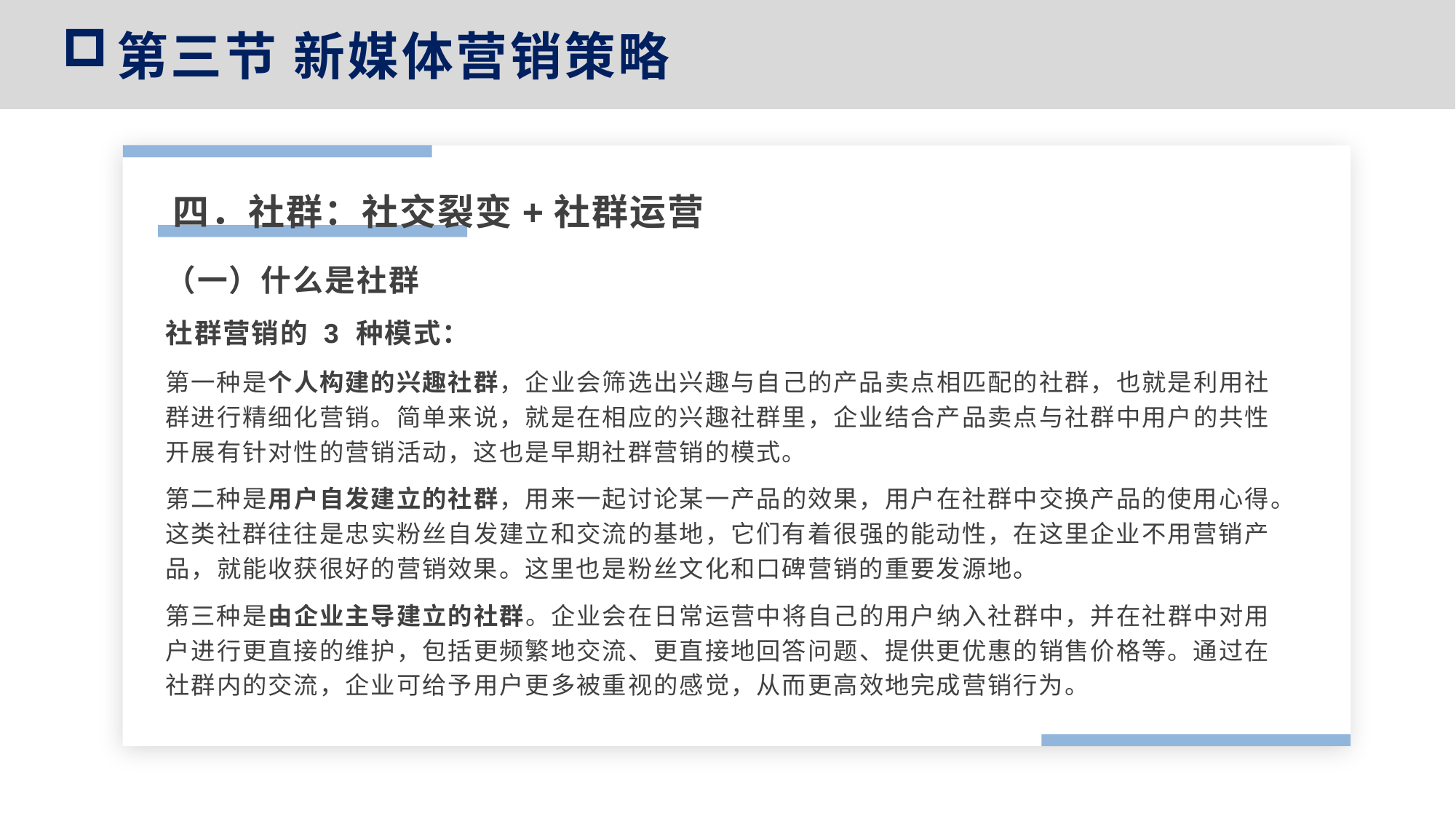

第三节 新媒体营销策略

四．社群：社交裂变+社群运营

（一）什么是社群
社群营销的 3 种模式：
第一种是个人构建的兴趣社群，企业会筛选出兴趣与自己的产品卖点相匹配的社群，也就是利用社群进行精细化营销。简单来说，就是在相应的兴趣社群里，企业结合产品卖点与社群中用户的共性开展有针对性的营销活动，这也是早期社群营销的模式。
第二种是用户自发建立的社群，用来一起讨论某一产品的效果，用户在社群中交换产品的使用心得。这类社群往往是忠实粉丝自发建立和交流的基地，它们有着很强的能动性，在这里企业不用营销产品，就能收获很好的营销效果。这里也是粉丝文化和口碑营销的重要发源地。
第三种是由企业主导建立的社群。企业会在日常运营中将自己的用户纳入社群中，并在社群中对用户进行更直接的维护，包括更频繁地交流、更直接地回答问题、提供更优惠的销售价格等。通过在社群内的交流，企业可给予用户更多被重视的感觉，从而更高效地完成营销行为。